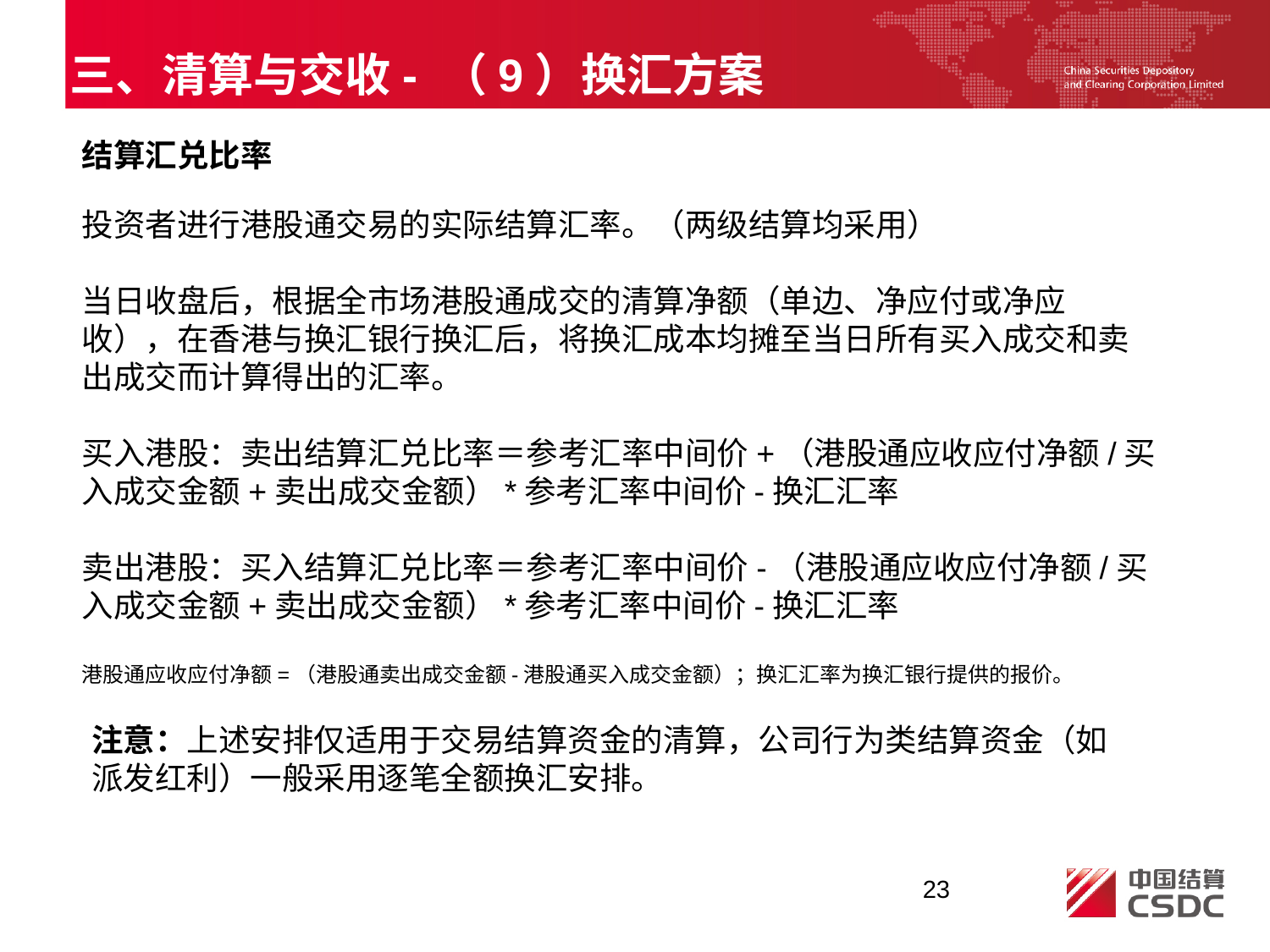

三、清算与交收- （9）换汇方案
结算汇兑比率
投资者进行港股通交易的实际结算汇率。（两级结算均采用）

当日收盘后，根据全市场港股通成交的清算净额（单边、净应付或净应收），在香港与换汇银行换汇后，将换汇成本均摊至当日所有买入成交和卖出成交而计算得出的汇率。

买入港股：卖出结算汇兑比率＝参考汇率中间价+（港股通应收应付净额/买入成交金额+卖出成交金额）*参考汇率中间价-换汇汇率

卖出港股：买入结算汇兑比率＝参考汇率中间价-（港股通应收应付净额/买入成交金额+卖出成交金额）*参考汇率中间价-换汇汇率

港股通应收应付净额=（港股通卖出成交金额-港股通买入成交金额）；换汇汇率为换汇银行提供的报价。
注意：上述安排仅适用于交易结算资金的清算，公司行为类结算资金（如派发红利）一般采用逐笔全额换汇安排。

23